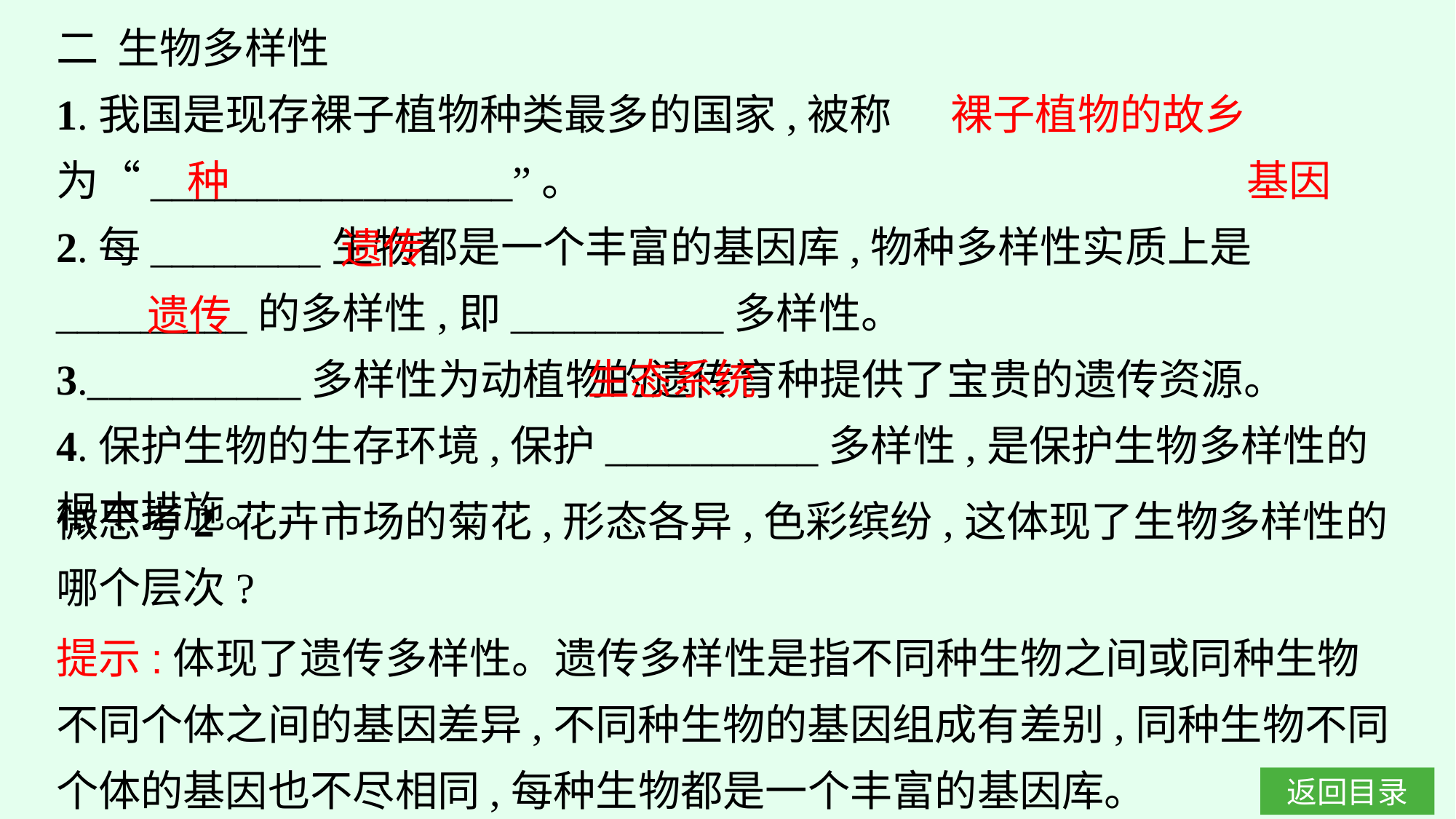

二  生物多样性
1.我国是现存裸子植物种类最多的国家,被称为“_________________”。
2.每________生物都是一个丰富的基因库,物种多样性实质上是_________的多样性,即__________多样性。
3.__________多样性为动植物的遗传育种提供了宝贵的遗传资源。
4.保护生物的生存环境,保护__________多样性,是保护生物多样性的根本措施。
裸子植物的故乡
种
基因
遗传
遗传
生态系统
微思考2 花卉市场的菊花,形态各异,色彩缤纷,这体现了生物多样性的哪个层次?
提示:体现了遗传多样性。遗传多样性是指不同种生物之间或同种生物不同个体之间的基因差异,不同种生物的基因组成有差别,同种生物不同个体的基因也不尽相同,每种生物都是一个丰富的基因库。